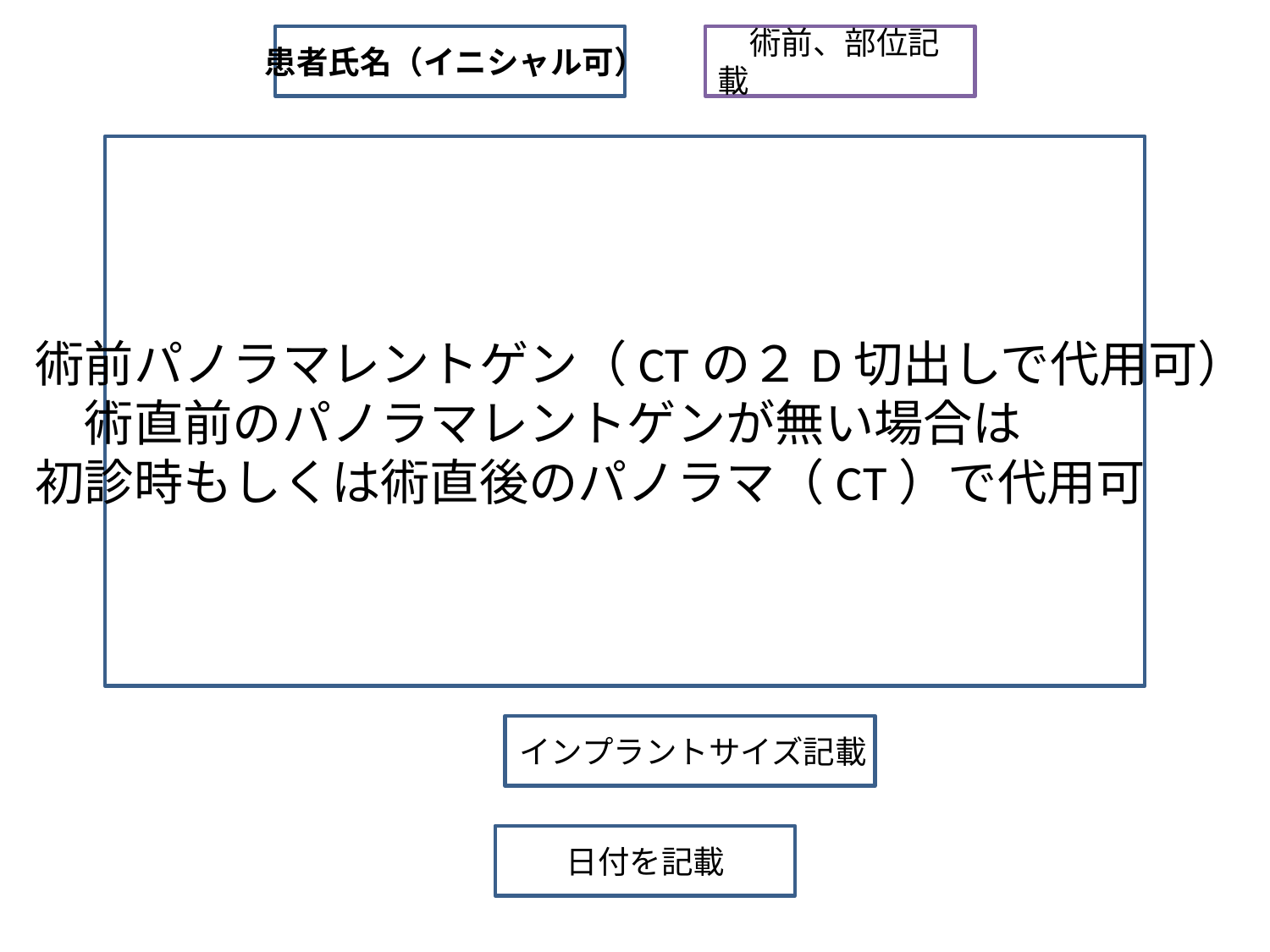

術前、部位記載
患者氏名（イニシャル可）

術前パノラマレントゲン（CTの２D切出しで代用可）
　術直前のパノラマレントゲンが無い場合は
初診時もしくは術直後のパノラマ（CT）で代用可

インプラントサイズ記載
ひひずけ日図家
日付を記載